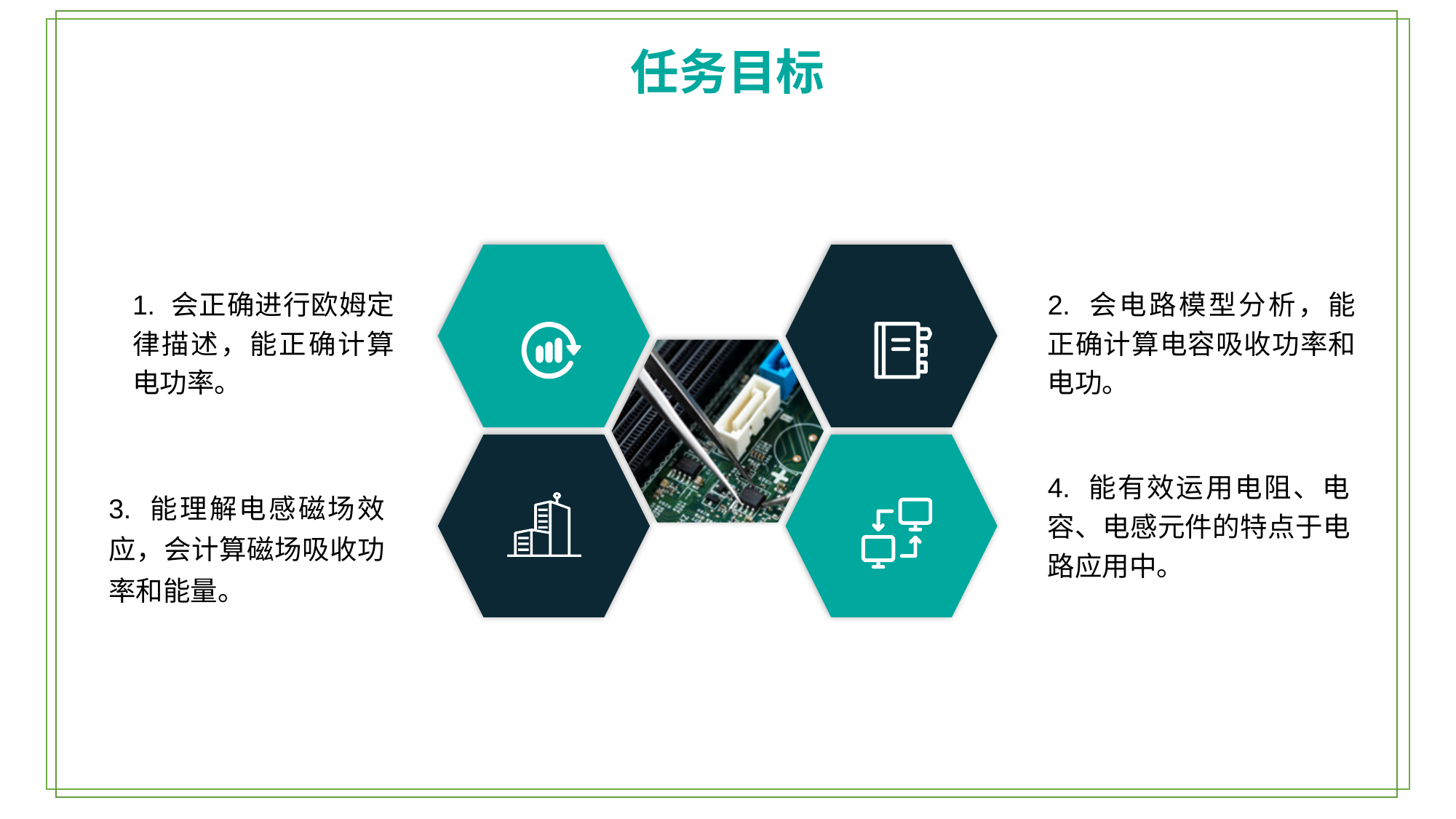

任务目标

1. 会正确进行欧姆定律描述，能正确计算电功率。
2. 会电路模型分析，能正确计算电容吸收功率和电功。

4. 能有效运用电阻、电容、电感元件的特点于电路应用中。
3. 能理解电感磁场效应，会计算磁场吸收功率和能量。